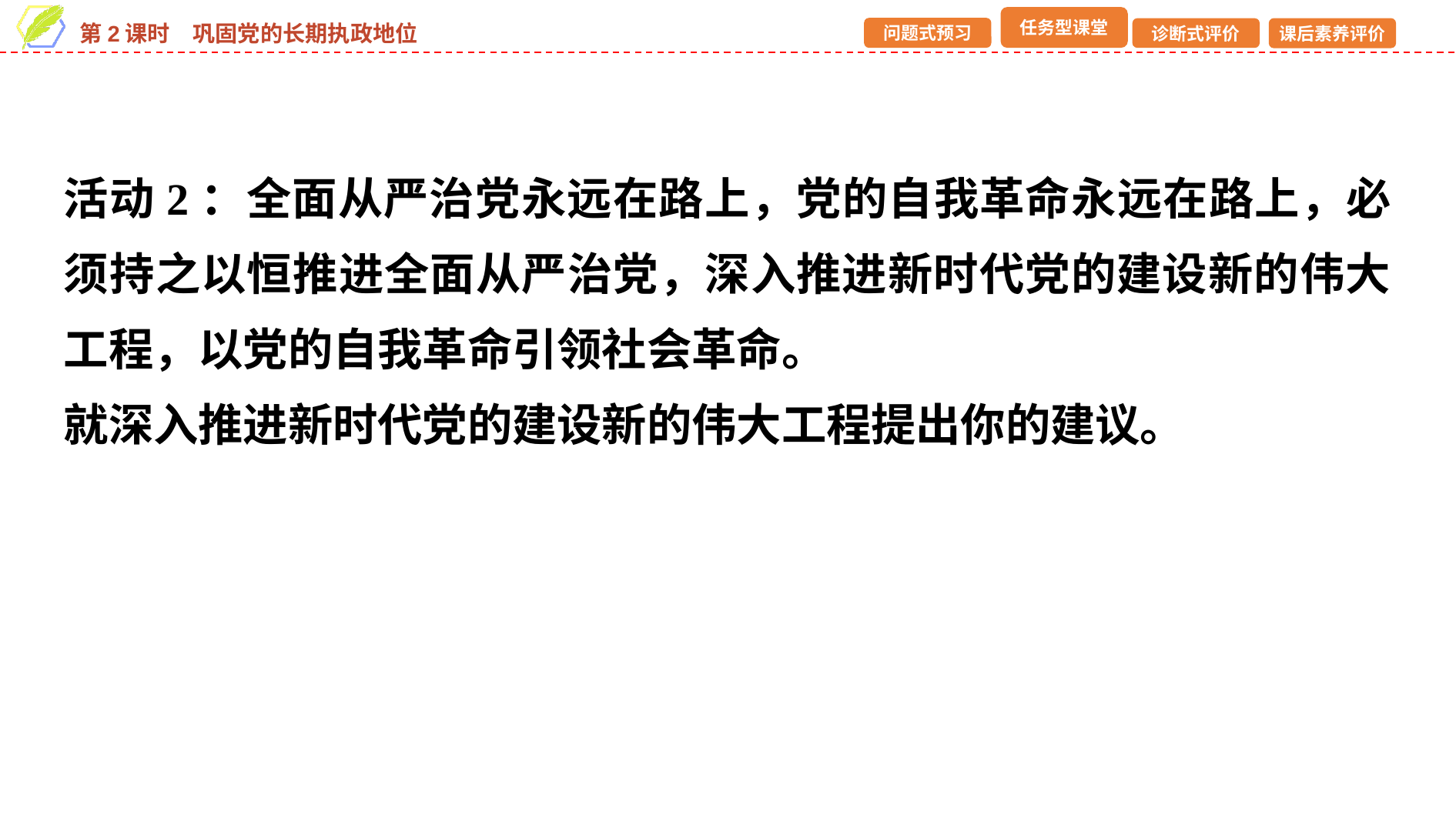

活动2：全面从严治党永远在路上，党的自我革命永远在路上，必须持之以恒推进全面从严治党，深入推进新时代党的建设新的伟大工程，以党的自我革命引领社会革命。
就深入推进新时代党的建设新的伟大工程提出你的建议。